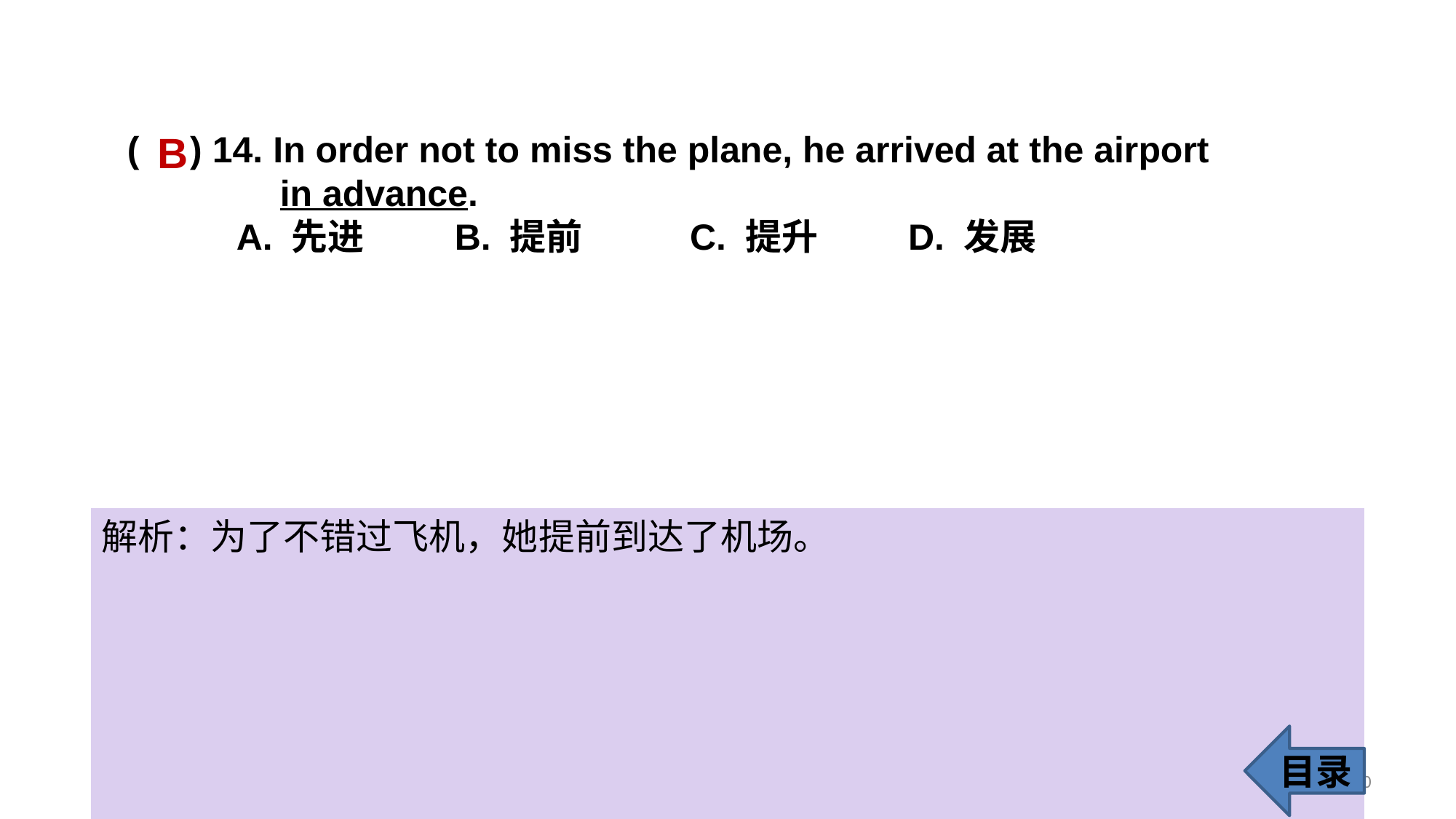

B
(     ) 14. In order not to miss the plane, he arrived at the airport
               in advance.
	A. 先进 	B. 提前	 C. 提升	 D. 发展
解析：为了不错过飞机，她提前到达了机场。

目录
20